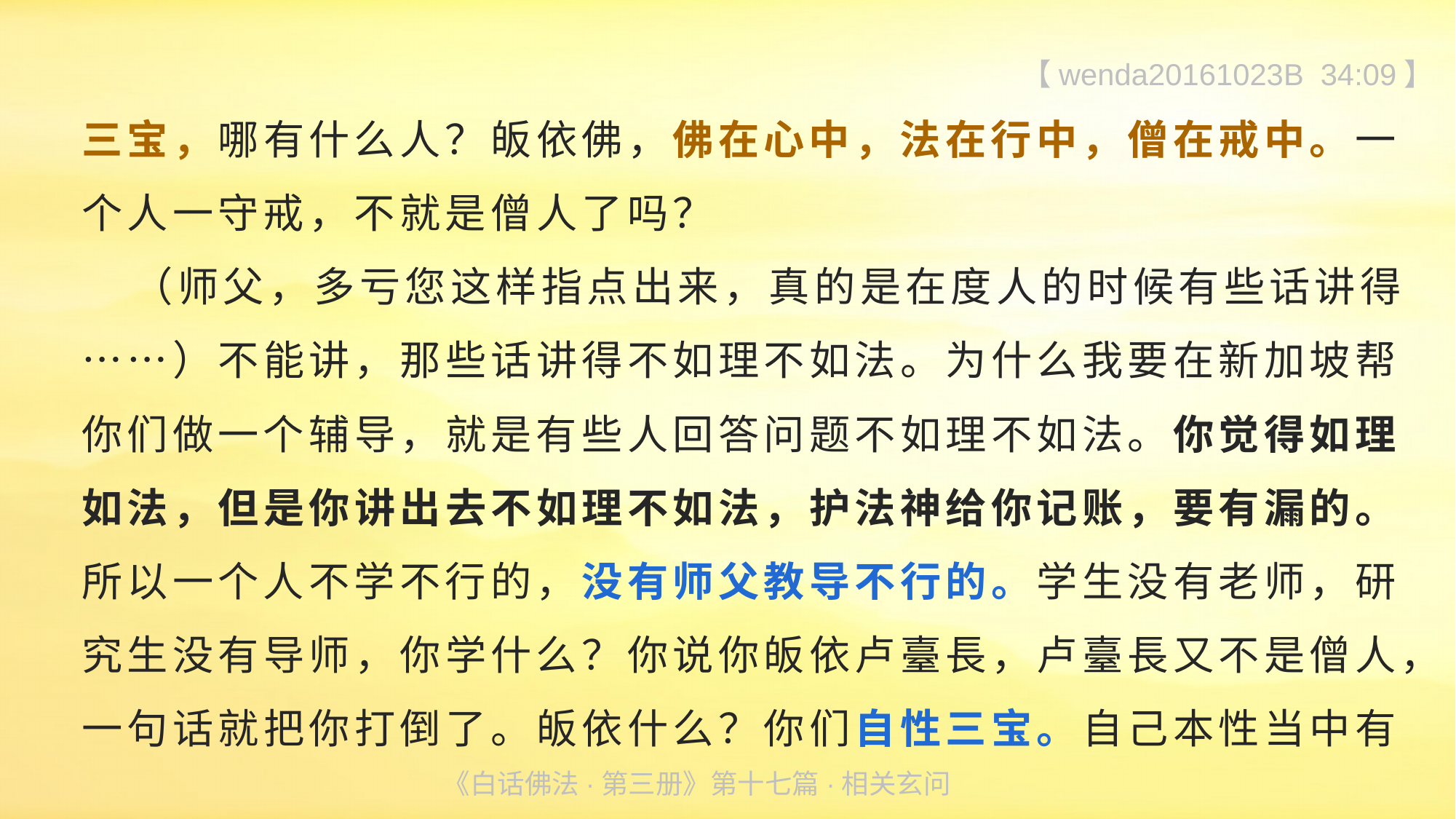

【wenda20161023B  34:09】
三宝，哪有什么人？皈依佛，佛在心中，法在行中，僧在戒中。一个人一守戒，不就是僧人了吗？
   （师父，多亏您这样指点出来，真的是在度人的时候有些话讲得……）不能讲，那些话讲得不如理不如法。为什么我要在新加坡帮你们做一个辅导，就是有些人回答问题不如理不如法。你觉得如理如法，但是你讲出去不如理不如法，护法神给你记账，要有漏的。所以一个人不学不行的，没有师父教导不行的。学生没有老师，研究生没有导师，你学什么？你说你皈依卢臺長，卢臺長又不是僧人，一句话就把你打倒了。皈依什么？你们自性三宝。自己本性当中有
《白话佛法·第三册》第十七篇·相关玄问